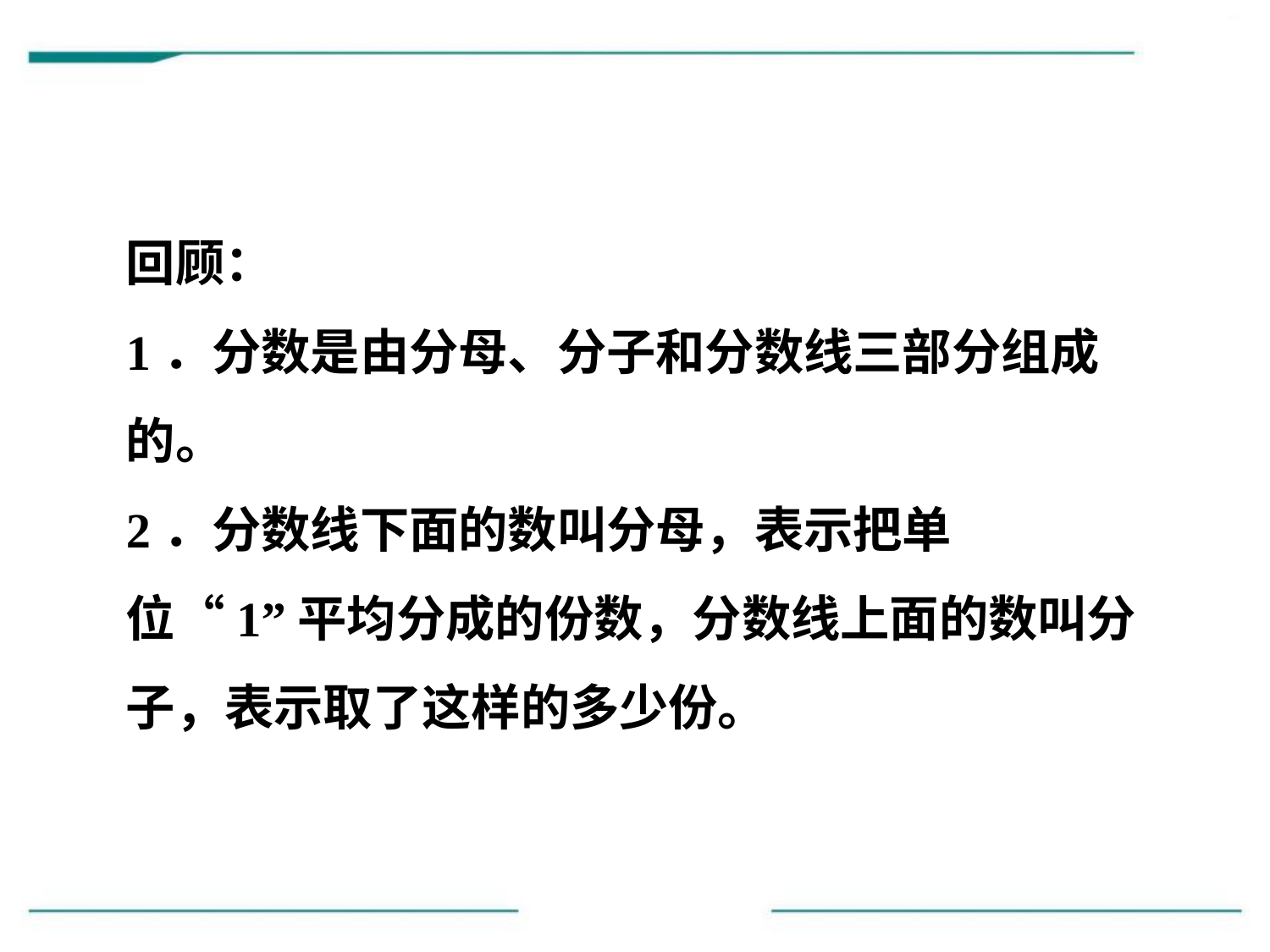

回顾：
1．分数是由分母、分子和分数线三部分组成的。
2．分数线下面的数叫分母，表示把单位“1”平均分成的份数，分数线上面的数叫分子，表示取了这样的多少份。